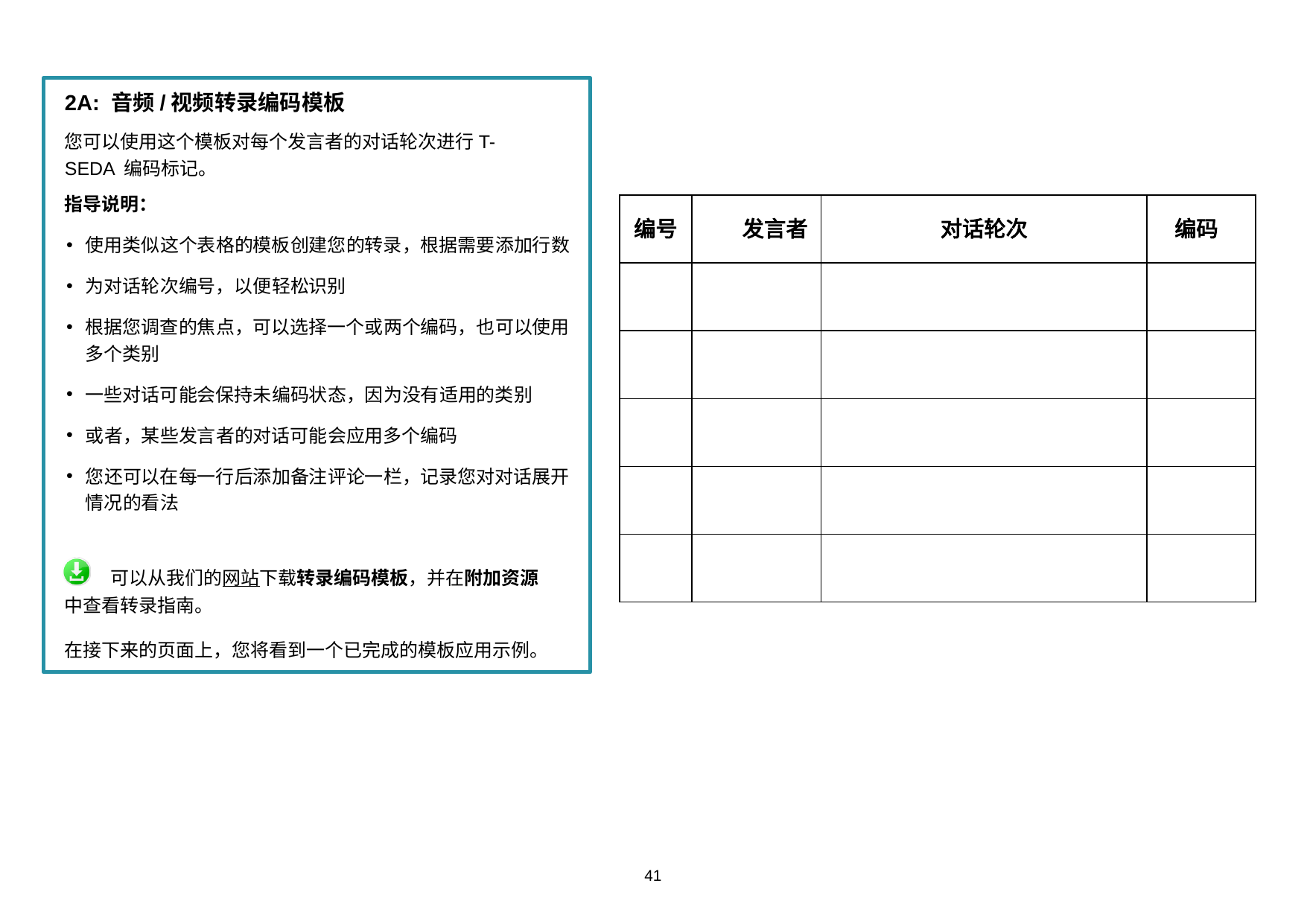

2A: 音频/视频转录编码模板
您可以使用这个模板对每个发言者的对话轮次进行T-SEDA 编码标记。
指导说明：
使用类似这个表格的模板创建您的转录，根据需要添加行数
为对话轮次编号，以便轻松识别
根据您调查的焦点，可以选择一个或两个编码，也可以使用多个类别
一些对话可能会保持未编码状态，因为没有适用的类别
或者，某些发言者的对话可能会应用多个编码
您还可以在每一行后添加备注评论一栏，记录您对对话展开情况的看法

可以从我们的网站下载转录编码模板，并在附加资源中查看转录指南。

在接下来的页面上，您将看到一个已完成的模板应用示例。
| 编号 | 发言者 | 对话轮次 | 编码 |
| --- | --- | --- | --- |
|  |  |  |  |
|  |  |  |  |
|  |  |  |  |
|  |  |  |  |
|  |  |  |  |

41